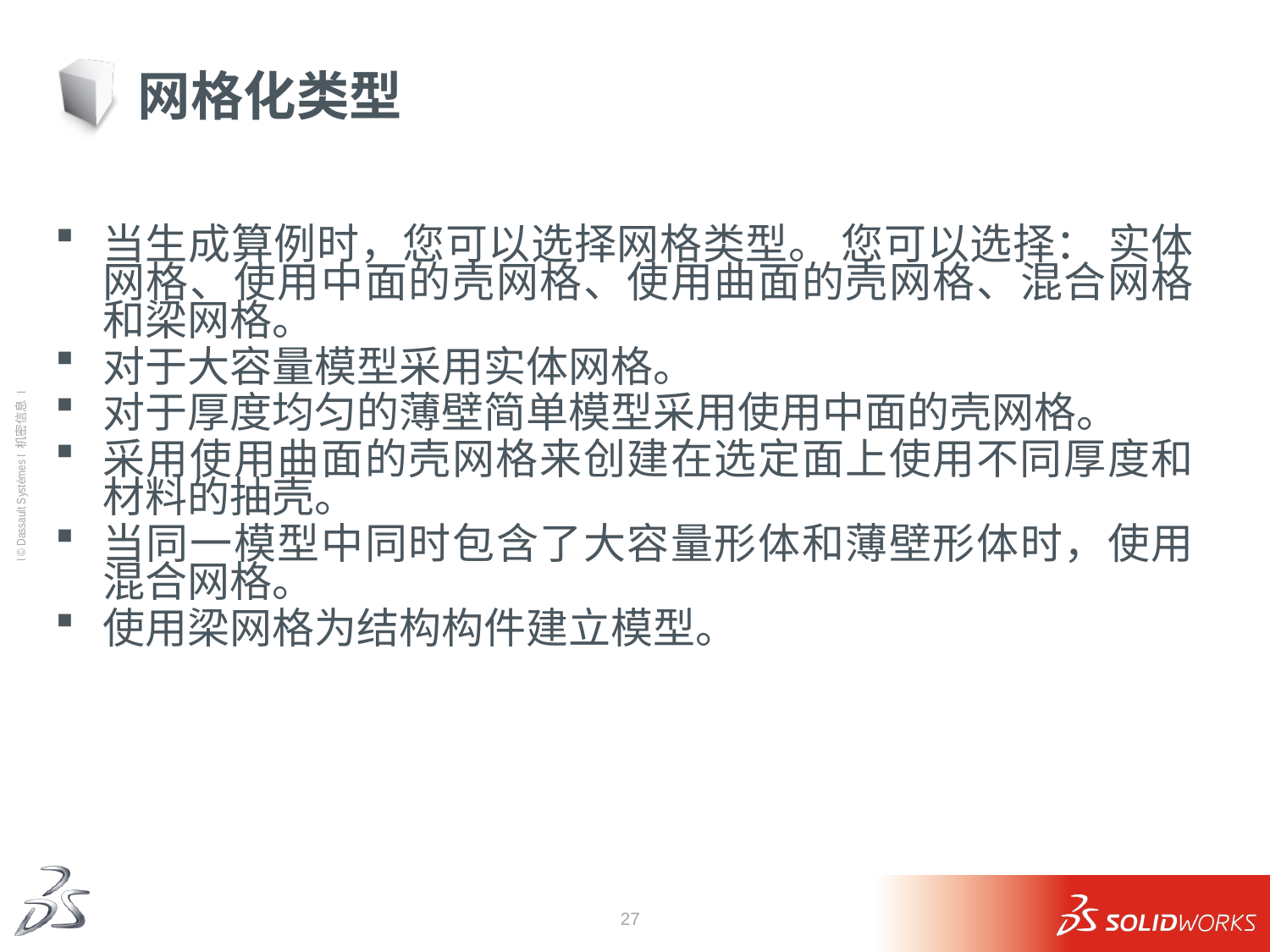

# 网格化类型
当生成算例时，您可以选择网格类型。 您可以选择： 实体网格、使用中面的壳网格、使用曲面的壳网格、混合网格和梁网格。
对于大容量模型采用实体网格。
对于厚度均匀的薄壁简单模型采用使用中面的壳网格。
采用使用曲面的壳网格来创建在选定面上使用不同厚度和材料的抽壳。
当同一模型中同时包含了大容量形体和薄壁形体时，使用混合网格。
使用梁网格为结构构件建立模型。